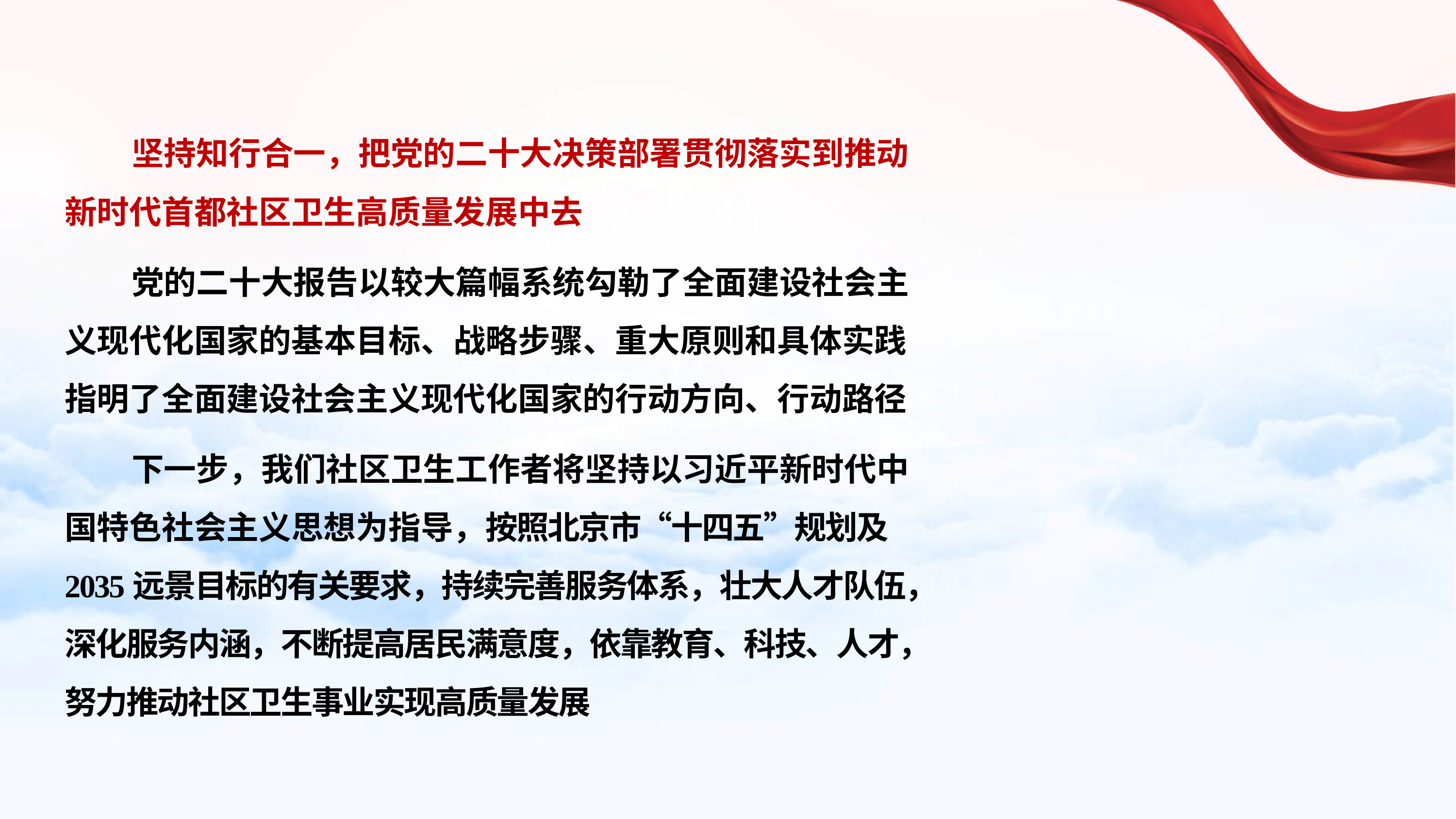

坚持知行合一，把党的二十大决策部署贯彻落实到推动新时代首都社区卫生高质量发展中去
        党的二十大报告以较大篇幅系统勾勒了全面建设社会主义现代化国家的基本目标、战略步骤、重大原则和具体实践指明了全面建设社会主义现代化国家的行动方向、行动路径
        下一步，我们社区卫生工作者将坚持以习近平新时代中国特色社会主义思想为指导，按照北京市“十四五”规划及2035远景目标的有关要求，持续完善服务体系，壮大人才队伍，深化服务内涵，不断提高居民满意度，依靠教育、科技、人才，努力推动社区卫生事业实现高质量发展